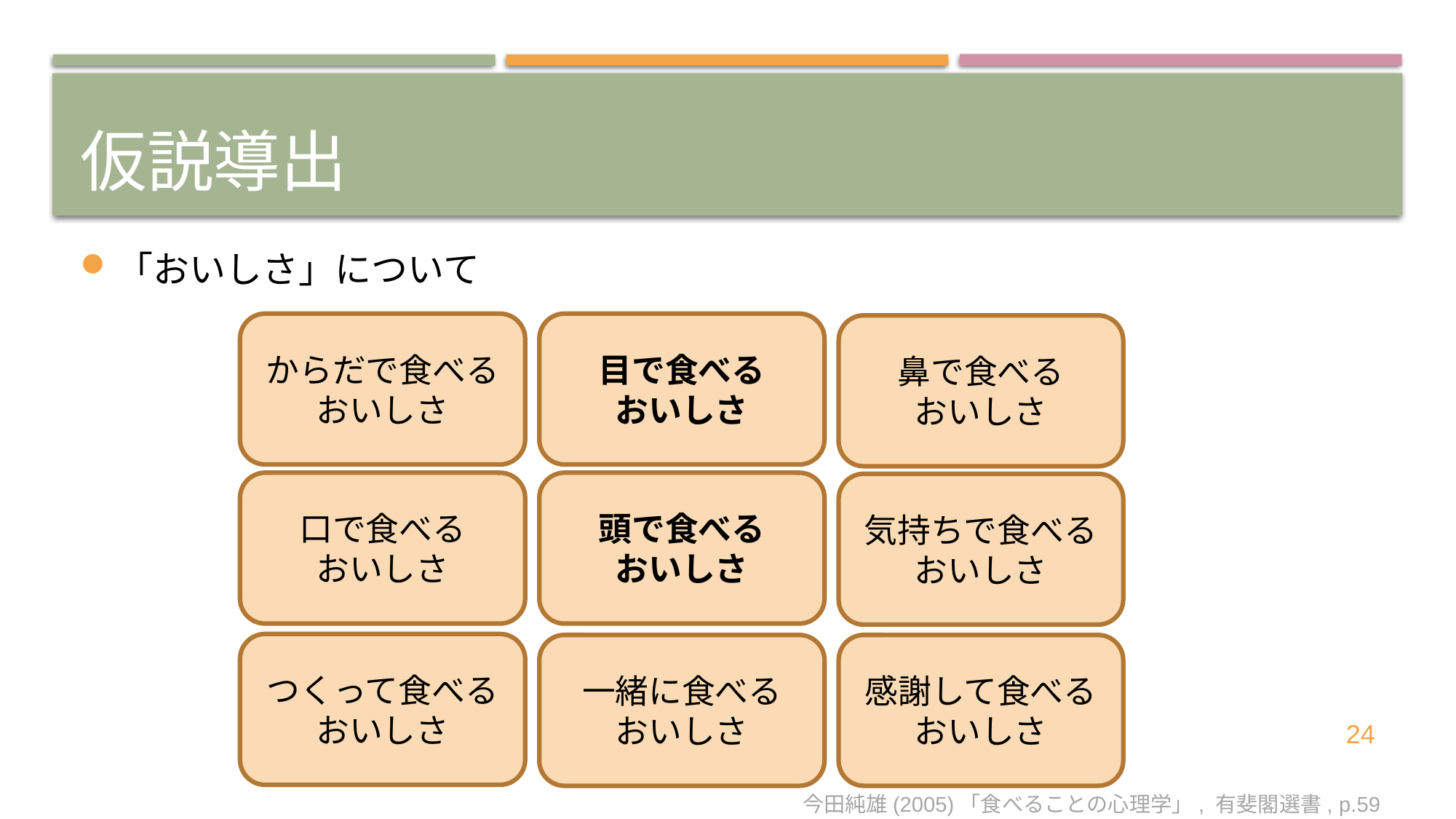

# 仮説導出
「おいしさ」について
目で食べる
おいしさ
からだで食べる
おいしさ
鼻で食べる
おいしさ
口で食べる
おいしさ
頭で食べる
おいしさ
気持ちで食べる
おいしさ
つくって食べる
おいしさ
一緒に食べる
おいしさ
感謝して食べる
おいしさ
24
今田純雄(2005)「食べることの心理学」, 有斐閣選書, p.59